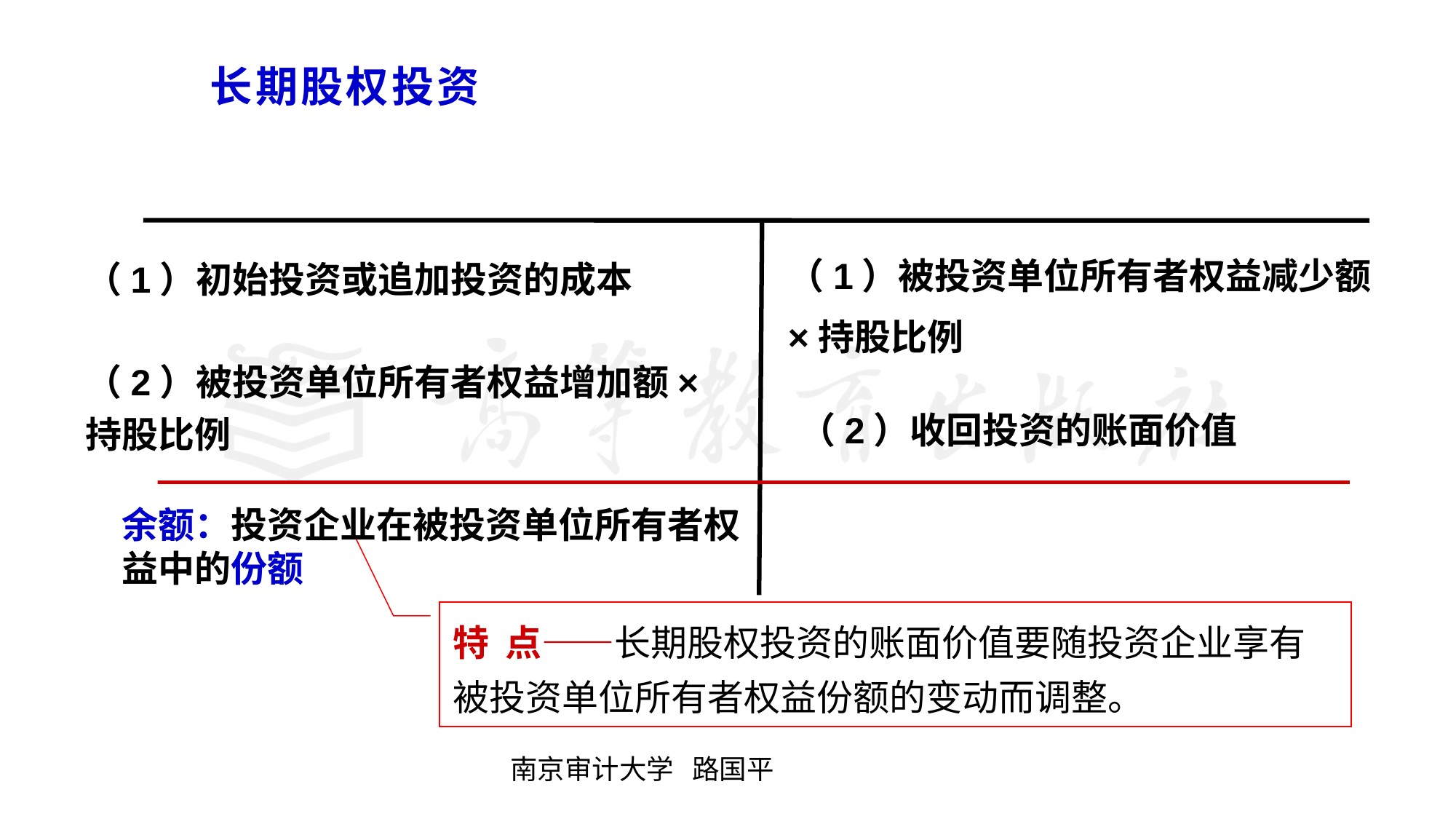

# 长期股权投资

（1）被投资单位所有者权益减少额×持股比例
（1）初始投资或追加投资的成本
（2）被投资单位所有者权益增加额×持股比例
（2）收回投资的账面价值

余额：投资企业在被投资单位所有者权益中的份额
特  点——长期股权投资的账面价值要随投资企业享有被投资单位所有者权益份额的变动而调整。
南京审计大学   路国平